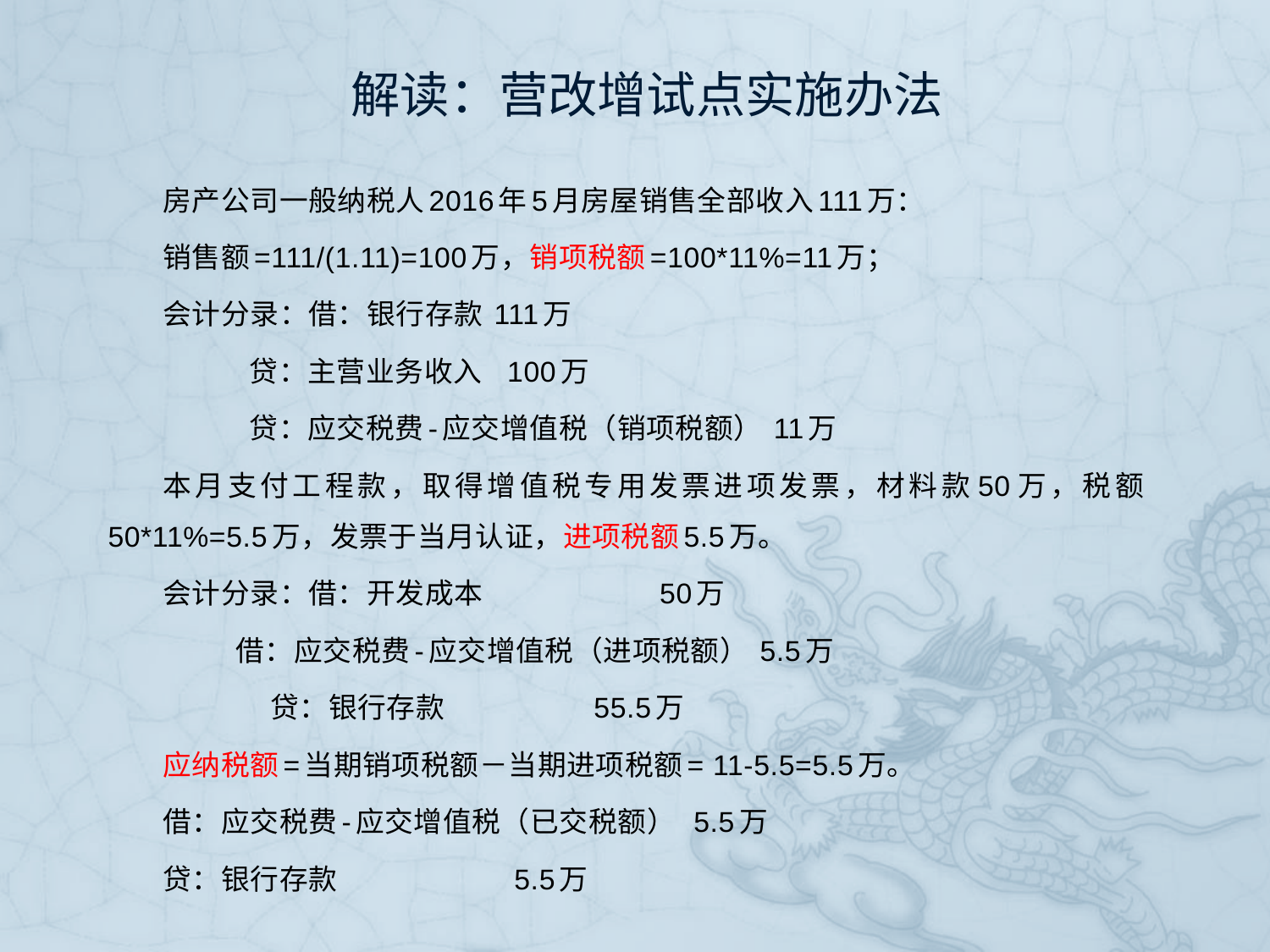

# 解读：营改增试点实施办法

房产公司一般纳税人2016年5月房屋销售全部收入111万：
销售额=111/(1.11)=100万，销项税额=100*11%=11万；
会计分录：借：银行存款 111万
            贷：主营业务收入   100万
            贷：应交税费-应交增值税（销项税额） 11万
本月支付工程款，取得增值税专用发票进项发票，材料款50万，税额50*11%=5.5万，发票于当月认证，进项税额5.5万。
会计分录：借：开发成本                         50万
          借：应交税费-应交增值税（进项税额） 5.5万
               贷：银行存款                     55.5万
应纳税额=当期销项税额－当期进项税额= 11-5.5=5.5万。
借：应交税费-应交增值税（已交税额）  5.5万
贷：银行存款                         5.5万